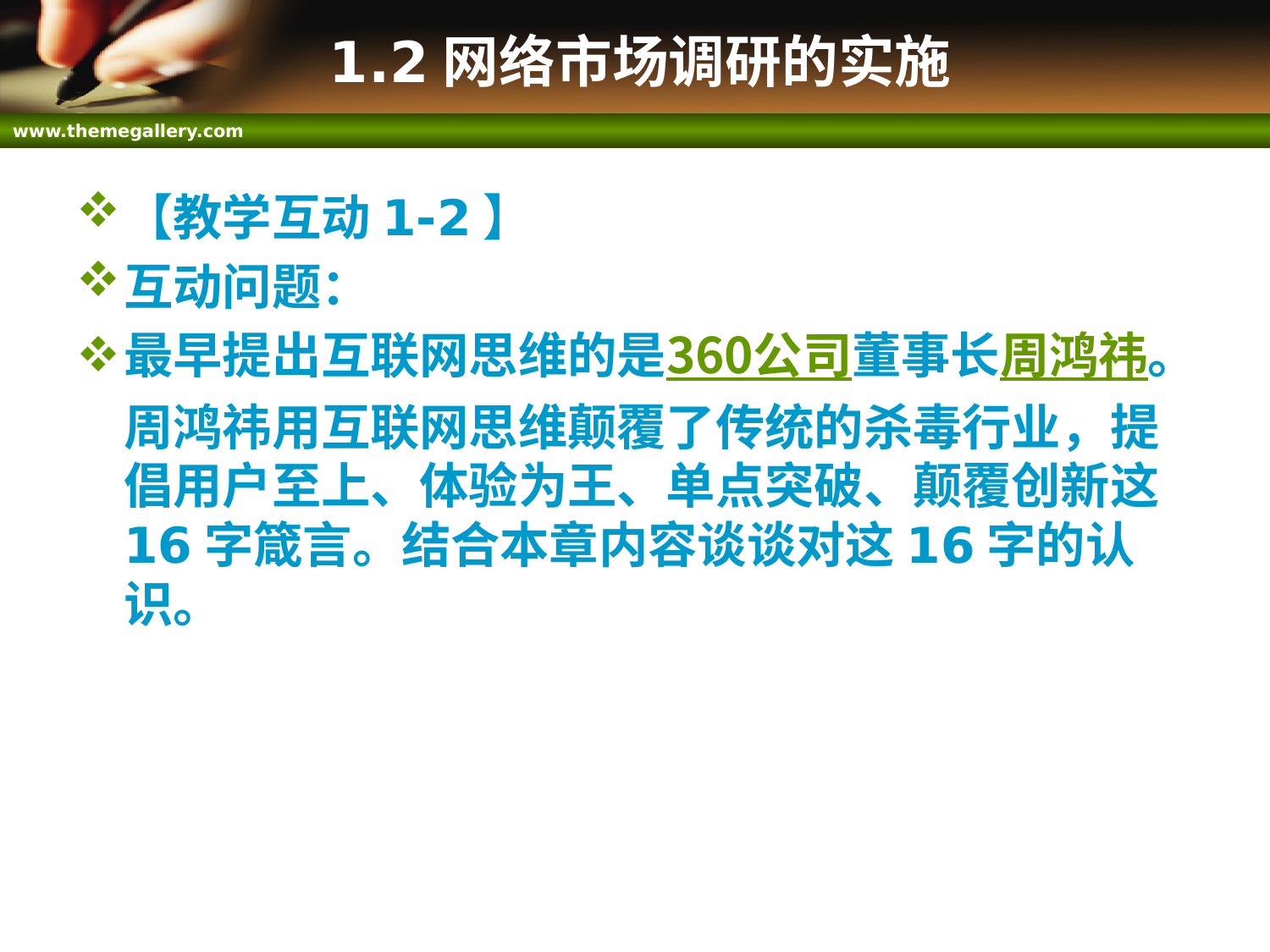

# 1.2网络市场调研的实施
【教学互动1-2】
互动问题：
最早提出互联网思维的是360公司董事长周鸿祎。周鸿祎用互联网思维颠覆了传统的杀毒行业，提倡用户至上、体验为王、单点突破、颠覆创新这16字箴言。结合本章内容谈谈对这16字的认识。